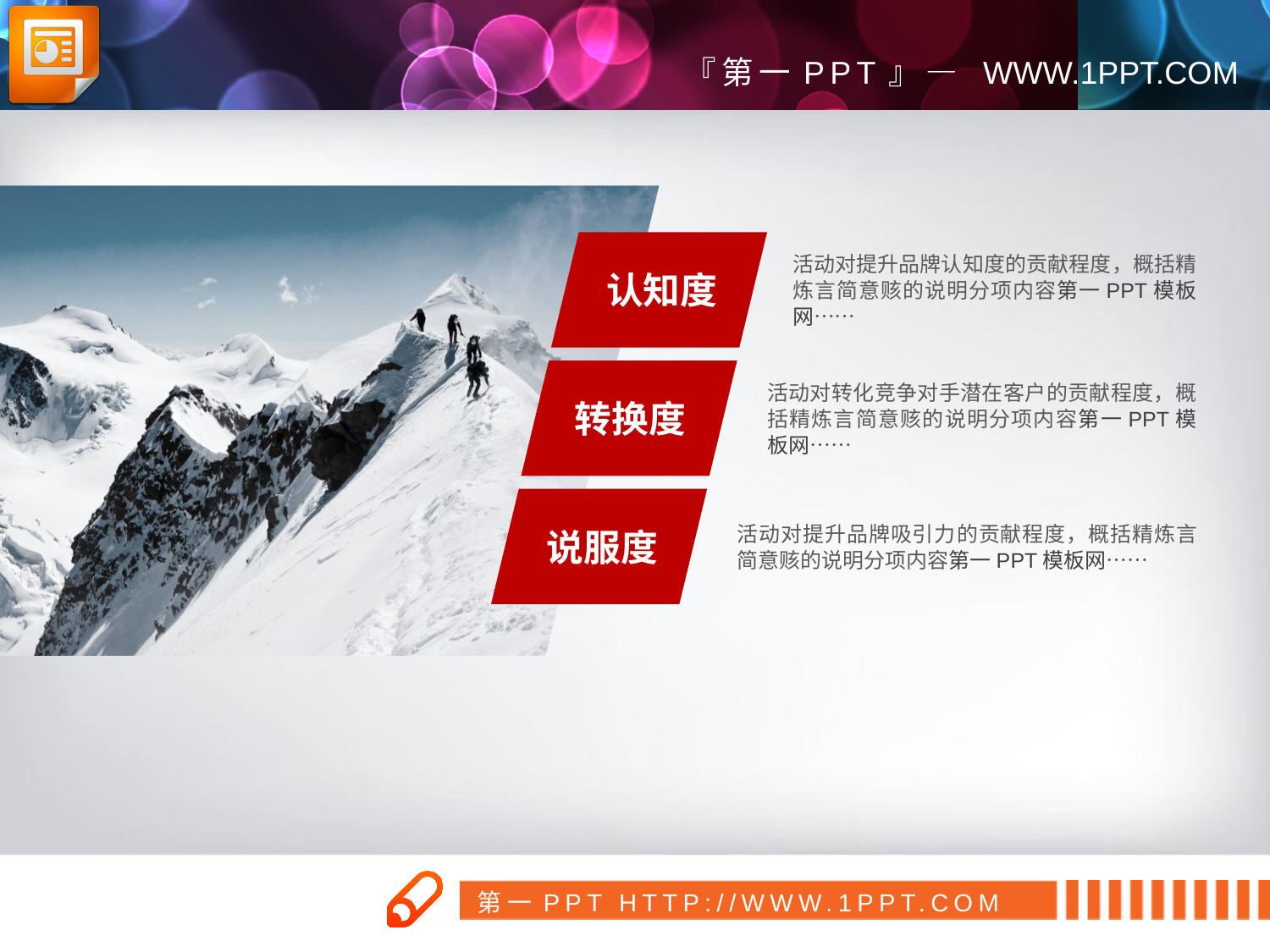

认知度
活动对提升品牌认知度的贡献程度，概括精炼言简意赅的说明分项内容第一PPT模板网……

转换度
活动对转化竞争对手潜在客户的贡献程度，概括精炼言简意赅的说明分项内容第一PPT模板网……

说服度
活动对提升品牌吸引力的贡献程度，概括精炼言简意赅的说明分项内容第一PPT模板网……